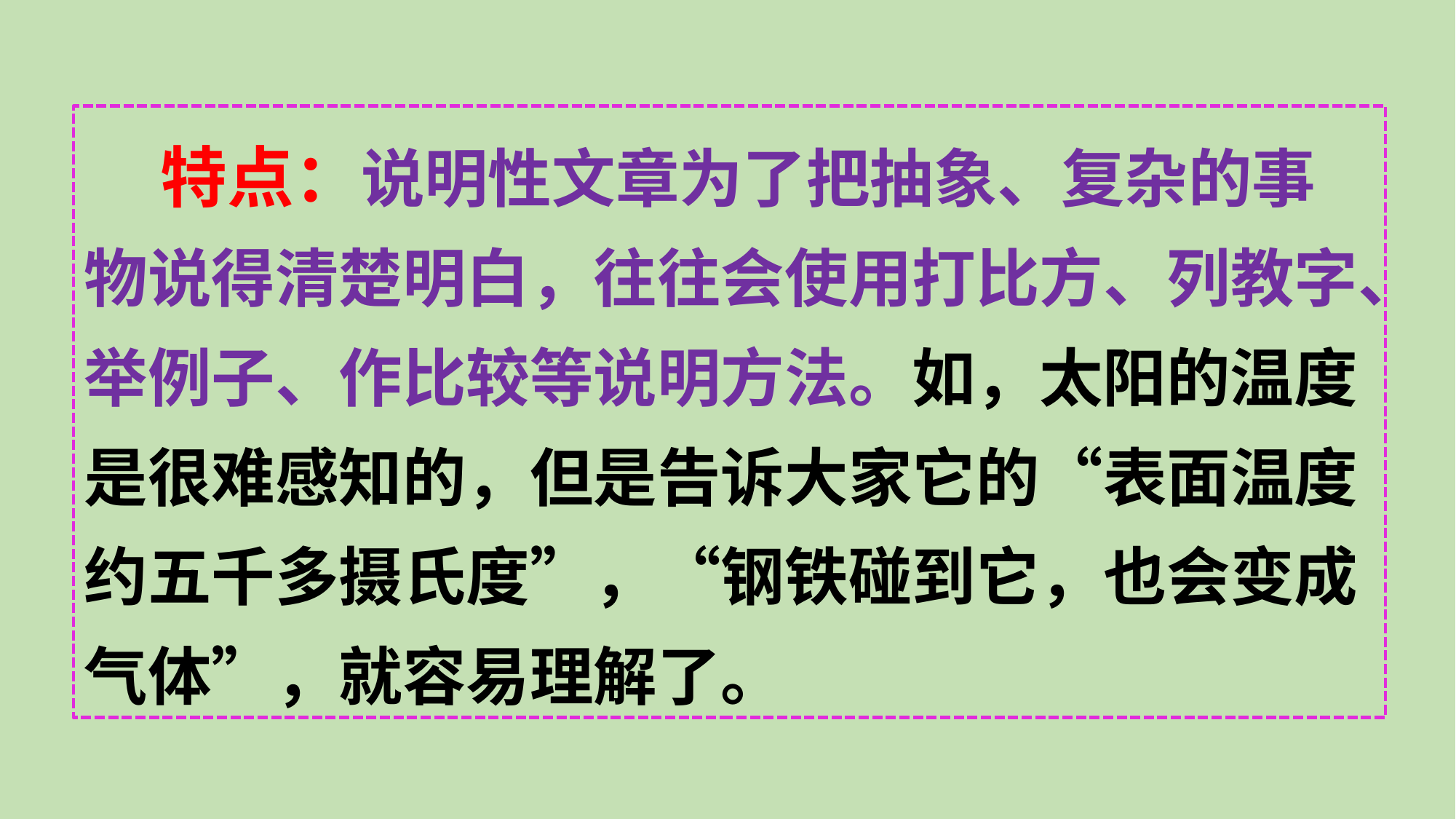

特点：说明性文章为了把抽象、复杂的事物说得清楚明白，往往会使用打比方、列教字、举例子、作比较等说明方法。如，太阳的温度是很难感知的，但是告诉大家它的“表面温度约五千多摄氏度”，“钢铁碰到它，也会变成气体”，就容易理解了。